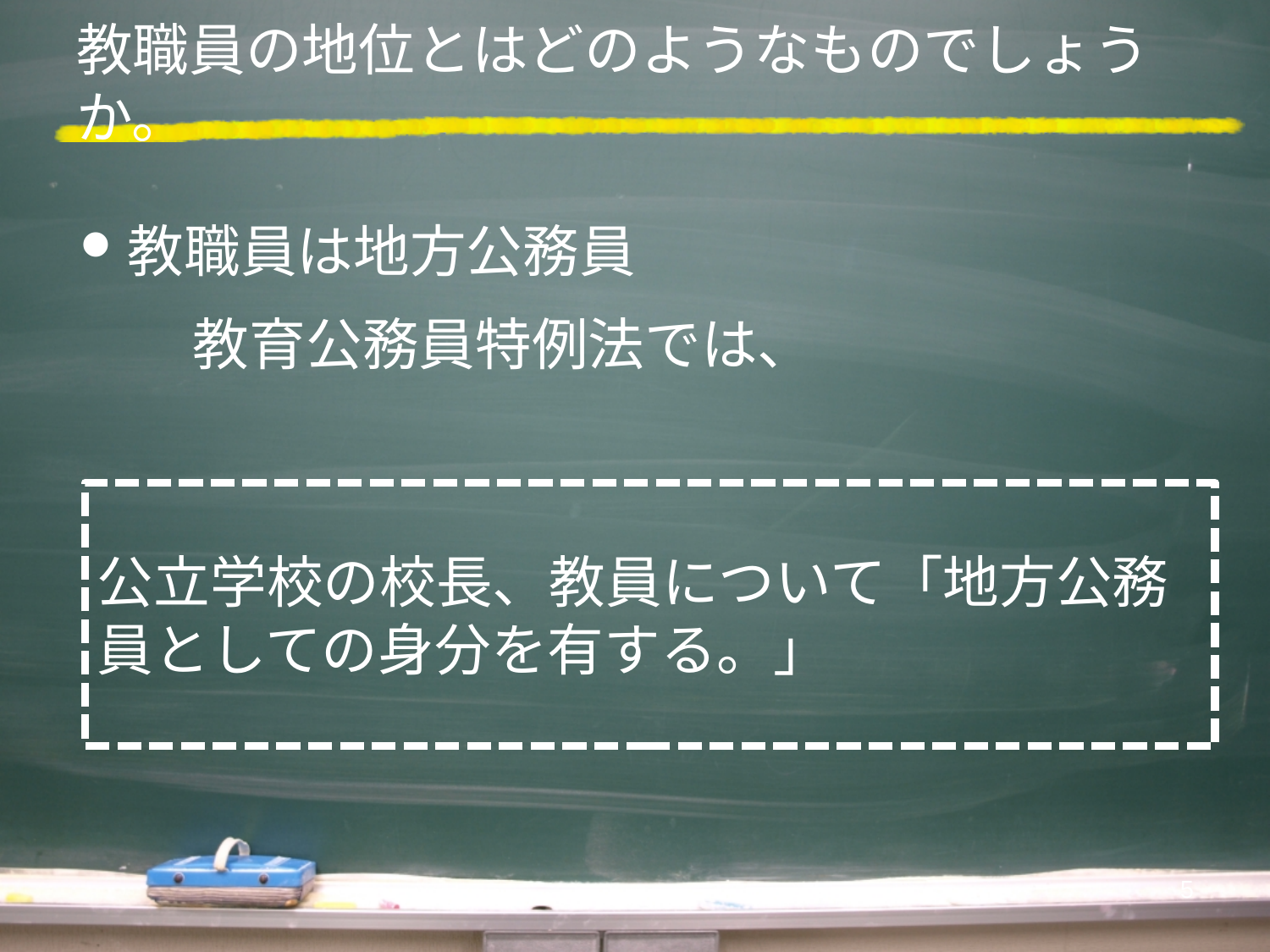

# 教職員の地位とはどのようなものでしょうか。
教職員は地方公務員
　　教育公務員特例法では、

公立学校の校長、教員について「地方公務員としての身分を有する。」
5